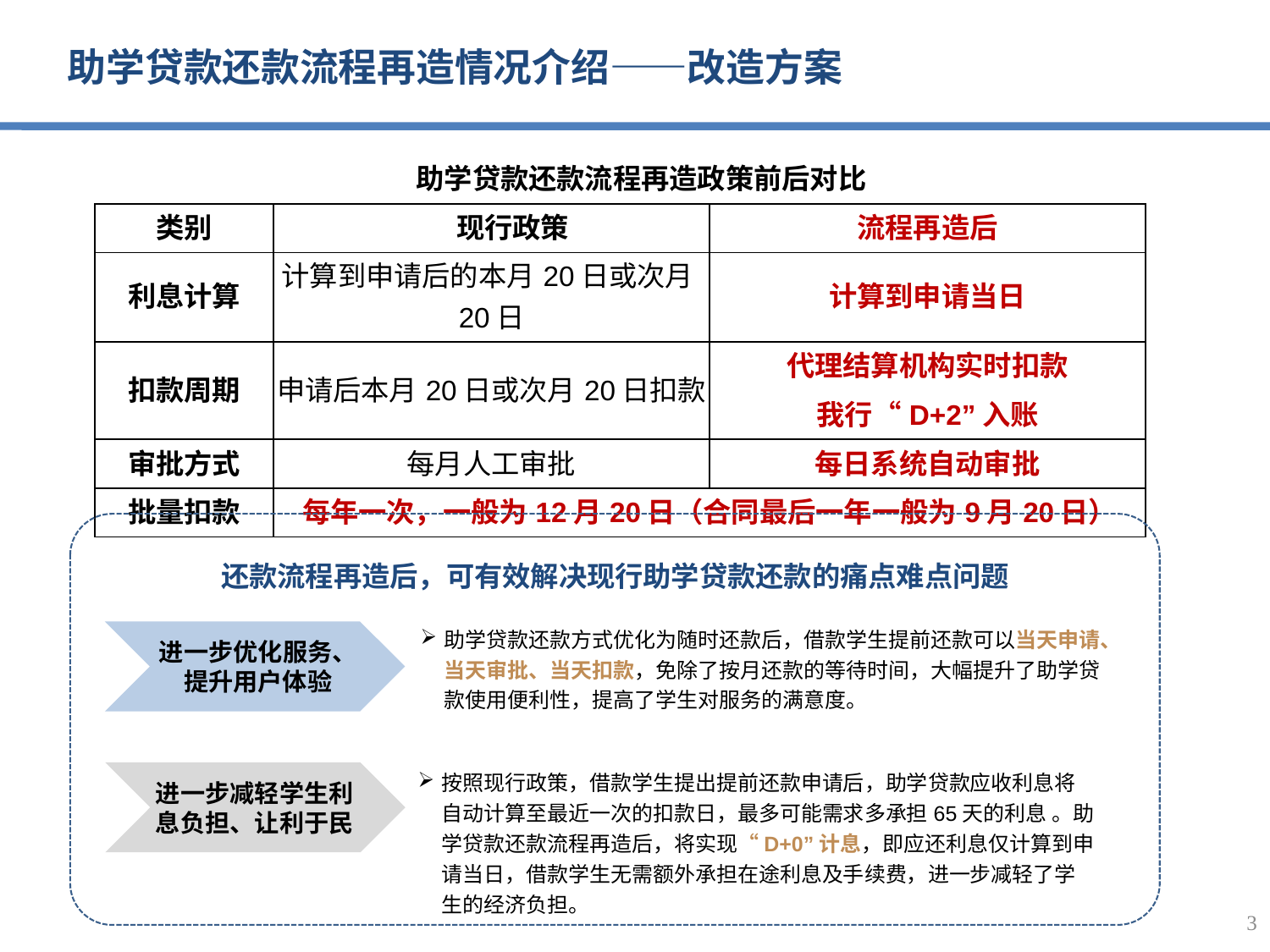

助学贷款还款流程再造情况介绍——改造方案
| 助学贷款还款流程再造政策前后对比 |  |  |
| --- | --- | --- |
| 类别 | 现行政策 | 流程再造后 |
| 利息计算 | 计算到申请后的本月20日或次月20日 | 计算到申请当日 |
| 扣款周期 | 申请后本月20日或次月20日扣款 | 代理结算机构实时扣款 |
|  |  | 我行“D+2”入账 |
| 审批方式 | 每月人工审批 | 每日系统自动审批 |
| 批量扣款 | 每年一次，一般为12月20日（合同最后一年一般为9月20日） |  |

还款流程再造后，可有效解决现行助学贷款还款的痛点难点问题
助学贷款还款方式优化为随时还款后，借款学生提前还款可以当天申请、当天审批、当天扣款，免除了按月还款的等待时间，大幅提升了助学贷款使用便利性，提高了学生对服务的满意度。

进一步优化服务、提升用户体验
按照现行政策，借款学生提出提前还款申请后，助学贷款应收利息将自动计算至最近一次的扣款日，最多可能需求多承担65天的利息 。助学贷款还款流程再造后，将实现“D+0”计息，即应还利息仅计算到申请当日，借款学生无需额外承担在途利息及手续费，进一步减轻了学生的经济负担。

进一步减轻学生利息负担、让利于民
3